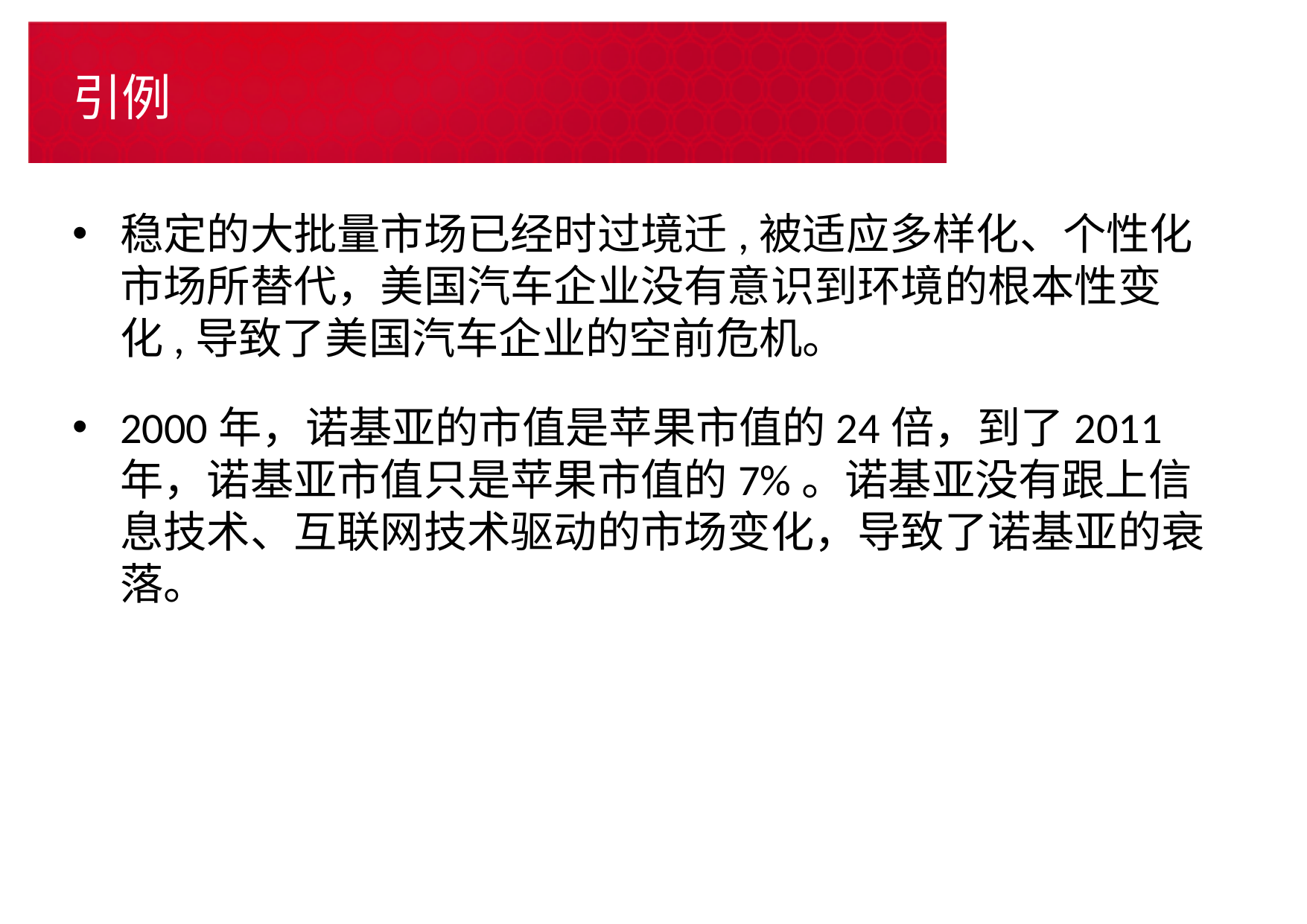

# 引例
稳定的大批量市场已经时过境迁,被适应多样化、个性化市场所替代，美国汽车企业没有意识到环境的根本性变化,导致了美国汽车企业的空前危机。
2000年，诺基亚的市值是苹果市值的24倍，到了2011年，诺基亚市值只是苹果市值的7%。诺基亚没有跟上信息技术、互联网技术驱动的市场变化，导致了诺基亚的衰落。